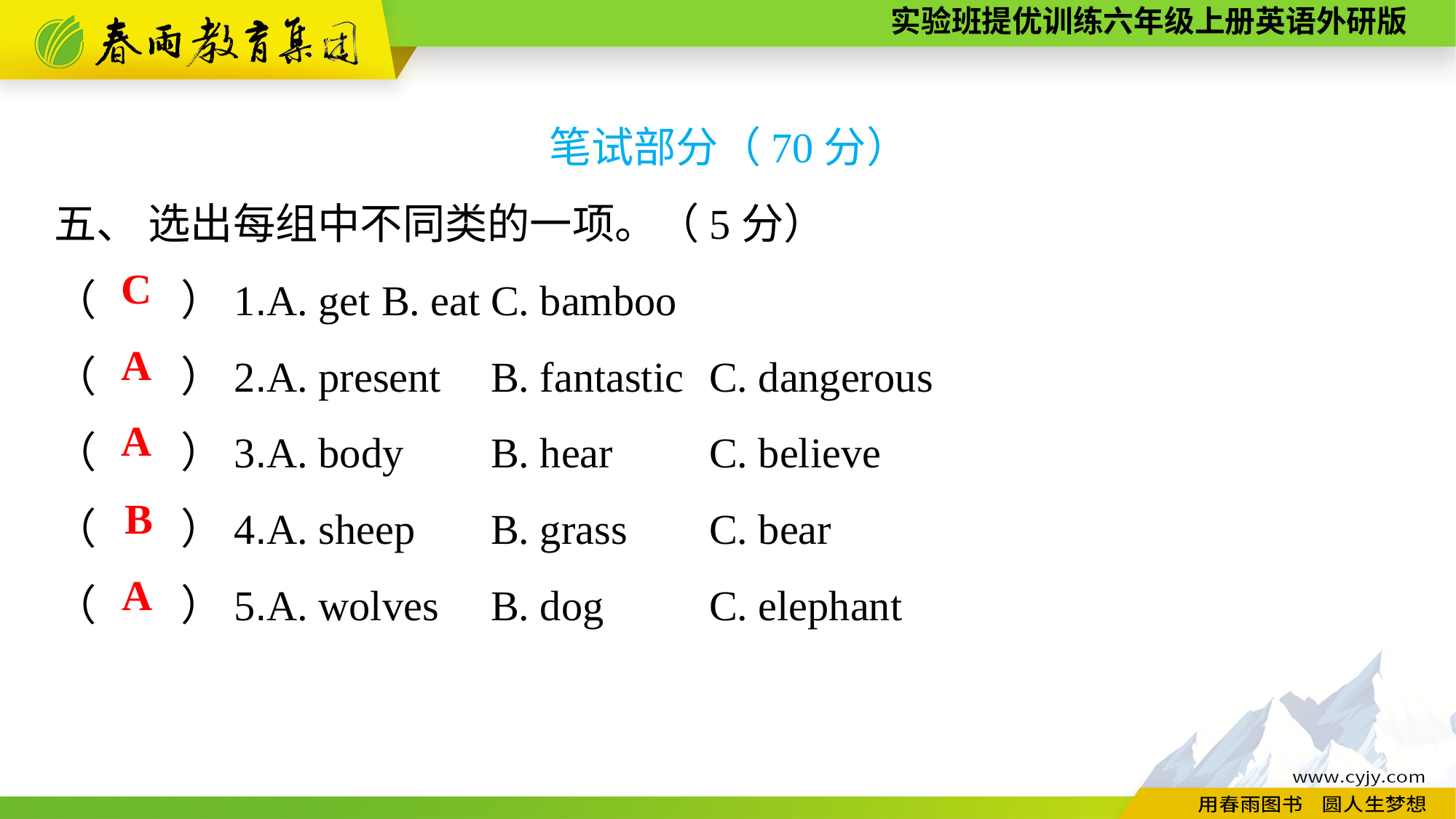

笔试部分（70分）
五、 选出每组中不同类的一项。（5分）
（　　）1.A. get	B. eat	C. bamboo
（　　）2.A. present	B. fantastic	C. dangerous
（　　）3.A. body	B. hear	C. believe
（　　）4.A. sheep	B. grass	C. bear
（　　）5.A. wolves	B. dog	C. elephant
C
A
A
B
A